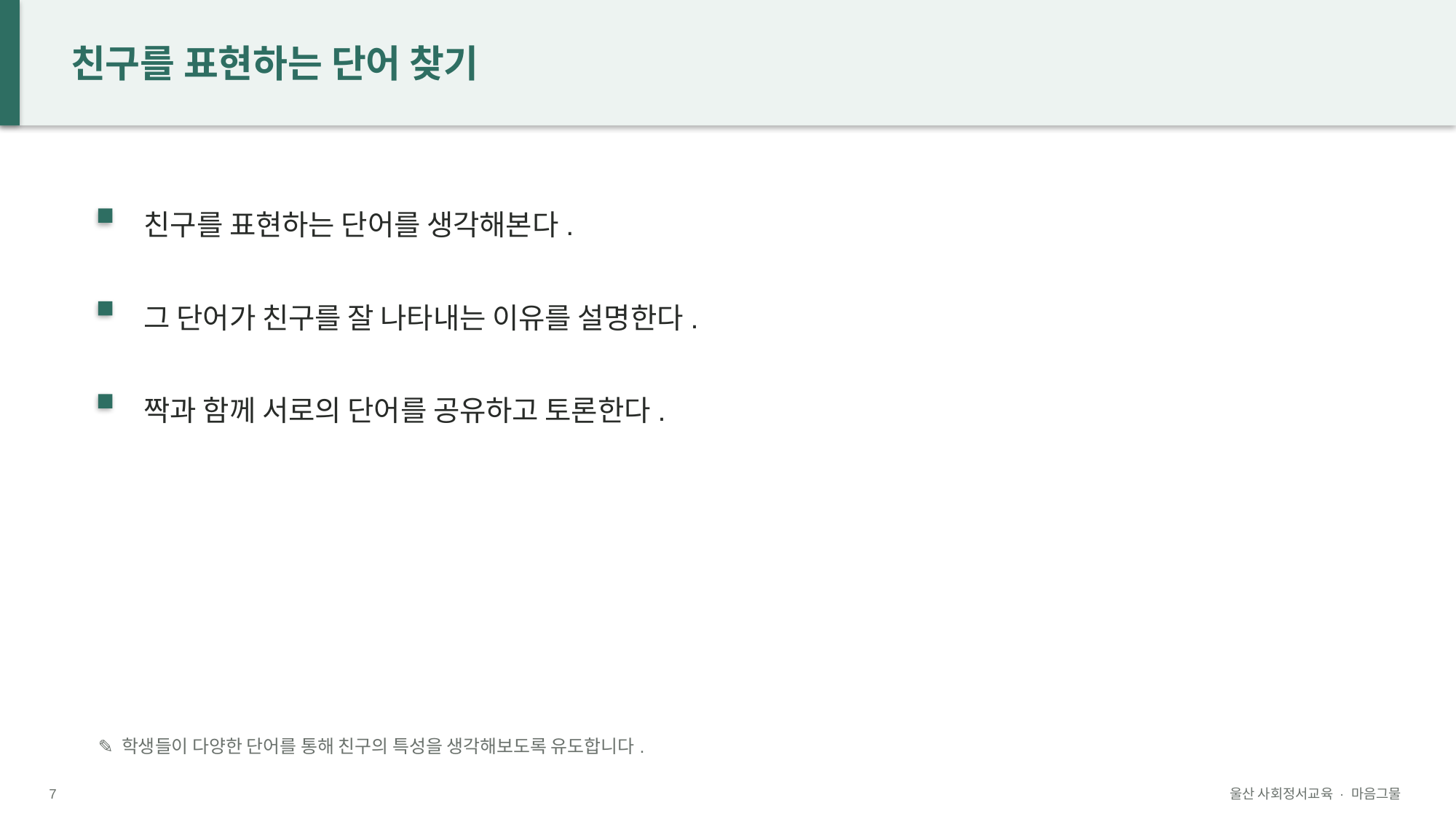

친구를 표현하는 단어 찾기
친구를 표현하는 단어를 생각해본다.

그 단어가 친구를 잘 나타내는 이유를 설명한다.

짝과 함께 서로의 단어를 공유하고 토론한다.

✎ 학생들이 다양한 단어를 통해 친구의 특성을 생각해보도록 유도합니다.
7
울산 사회정서교육 · 마음그물